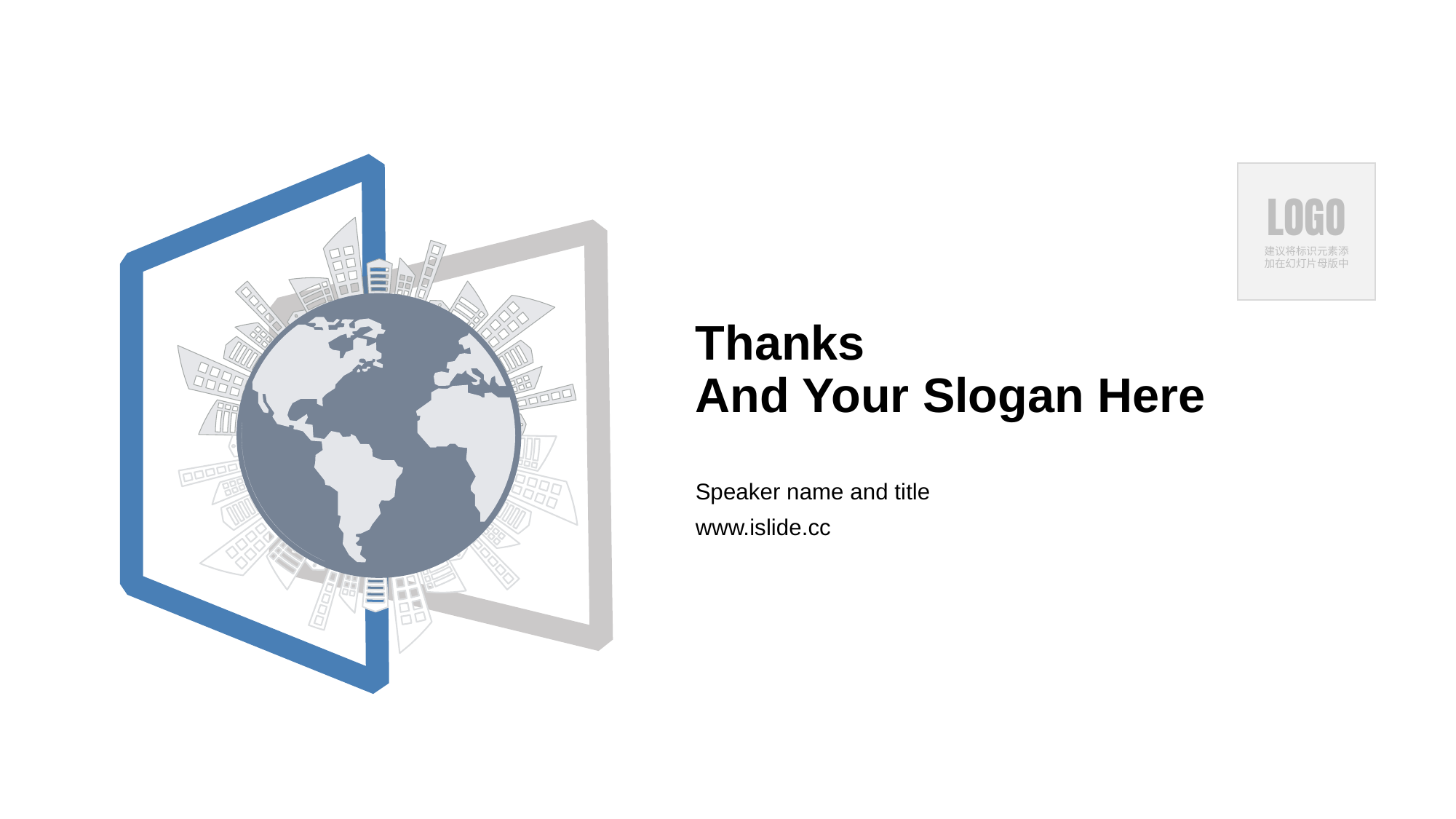

LOGO
建议将标识元素添
加在幻灯片母版中
# Thanks And Your Slogan Here
Speaker name and title
www.islide.cc